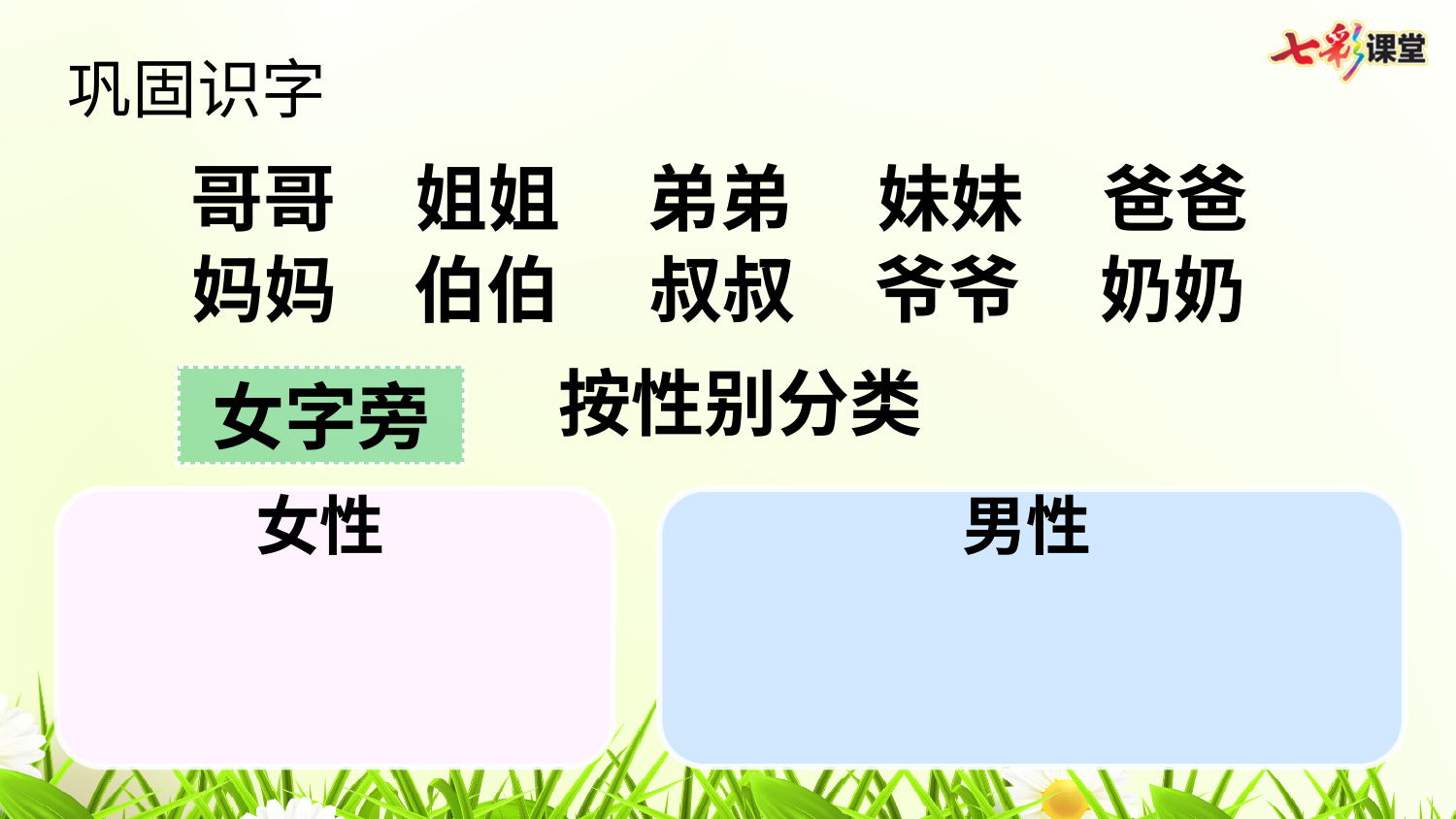

巩固识字
哥哥
姐姐
弟弟
妹妹
爸爸
妈妈
伯伯
叔叔
爷爷
奶奶
按性别分类
女字旁
女性

男性